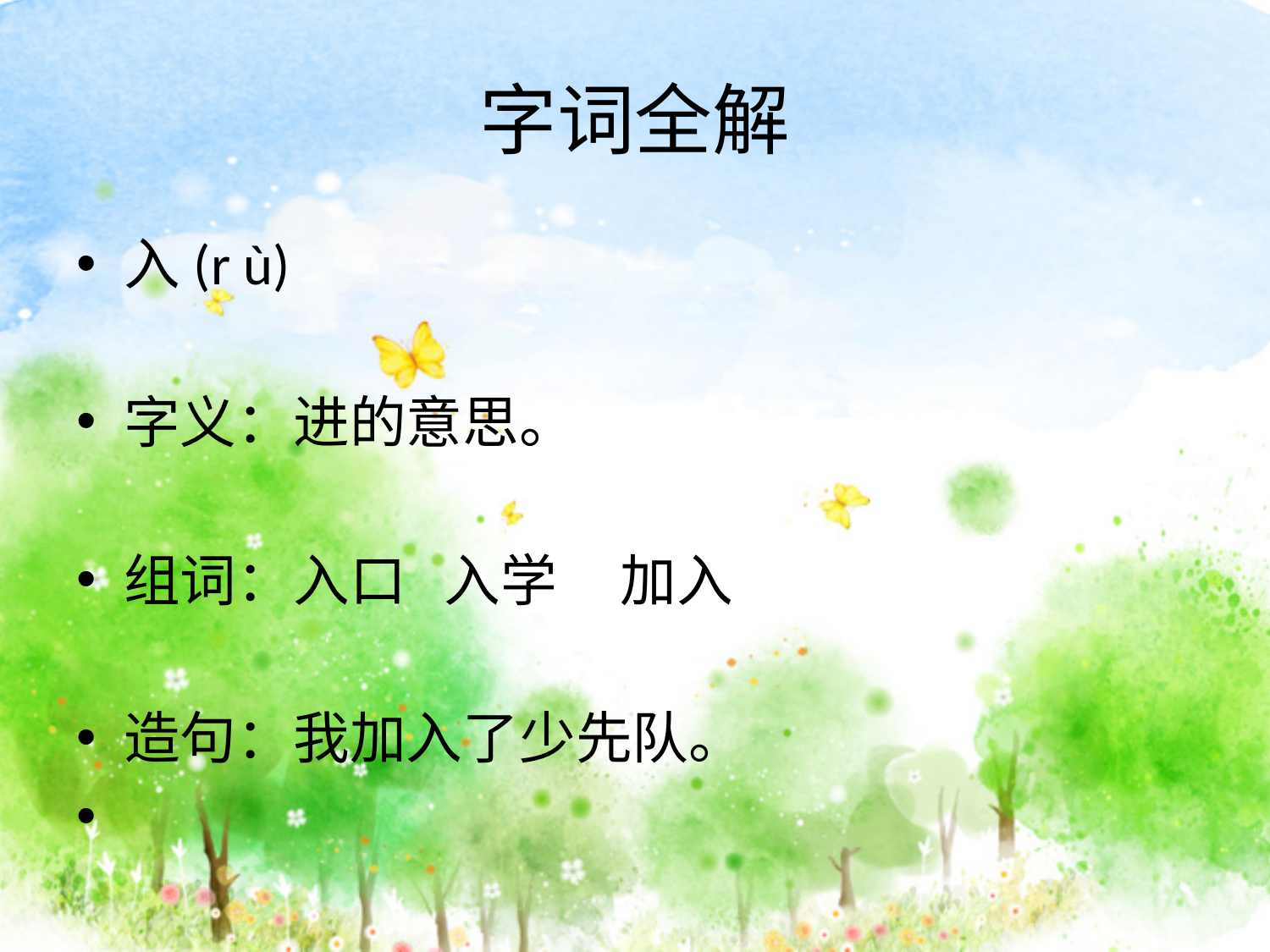

# 字词全解
入(r ù)

字义：进的意思。

组词：入口   入学     加入

造句：我加入了少先队。